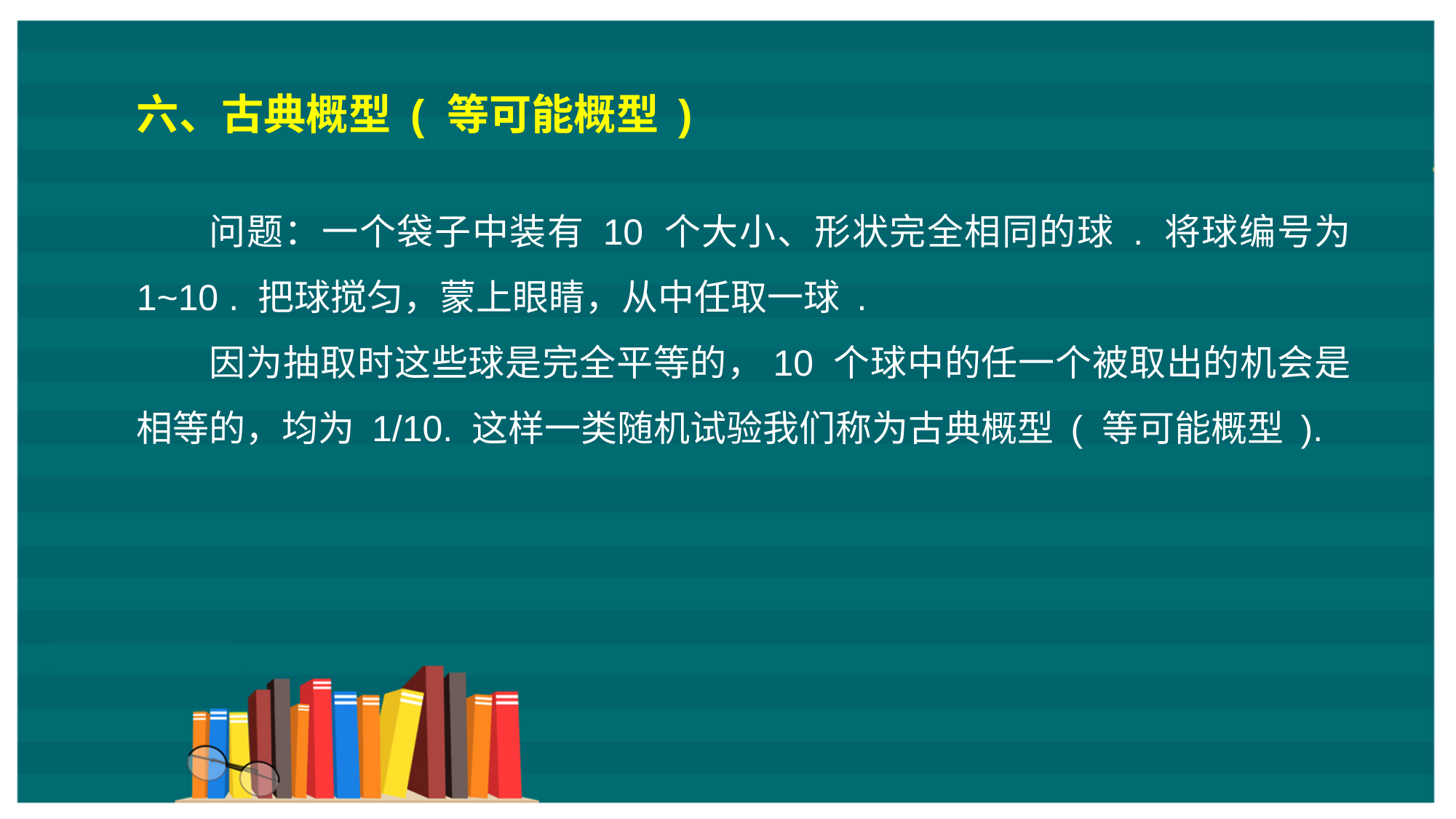

六、古典概型 ( 等可能概型 )
问题：一个袋子中装有 10 个大小、形状完全相同的球 . 将球编号为 1~10 . 把球搅匀，蒙上眼睛，从中任取一球 .
因为抽取时这些球是完全平等的，10 个球中的任一个被取出的机会是相等的，均为 1/10. 这样一类随机试验我们称为古典概型 ( 等可能概型 ).